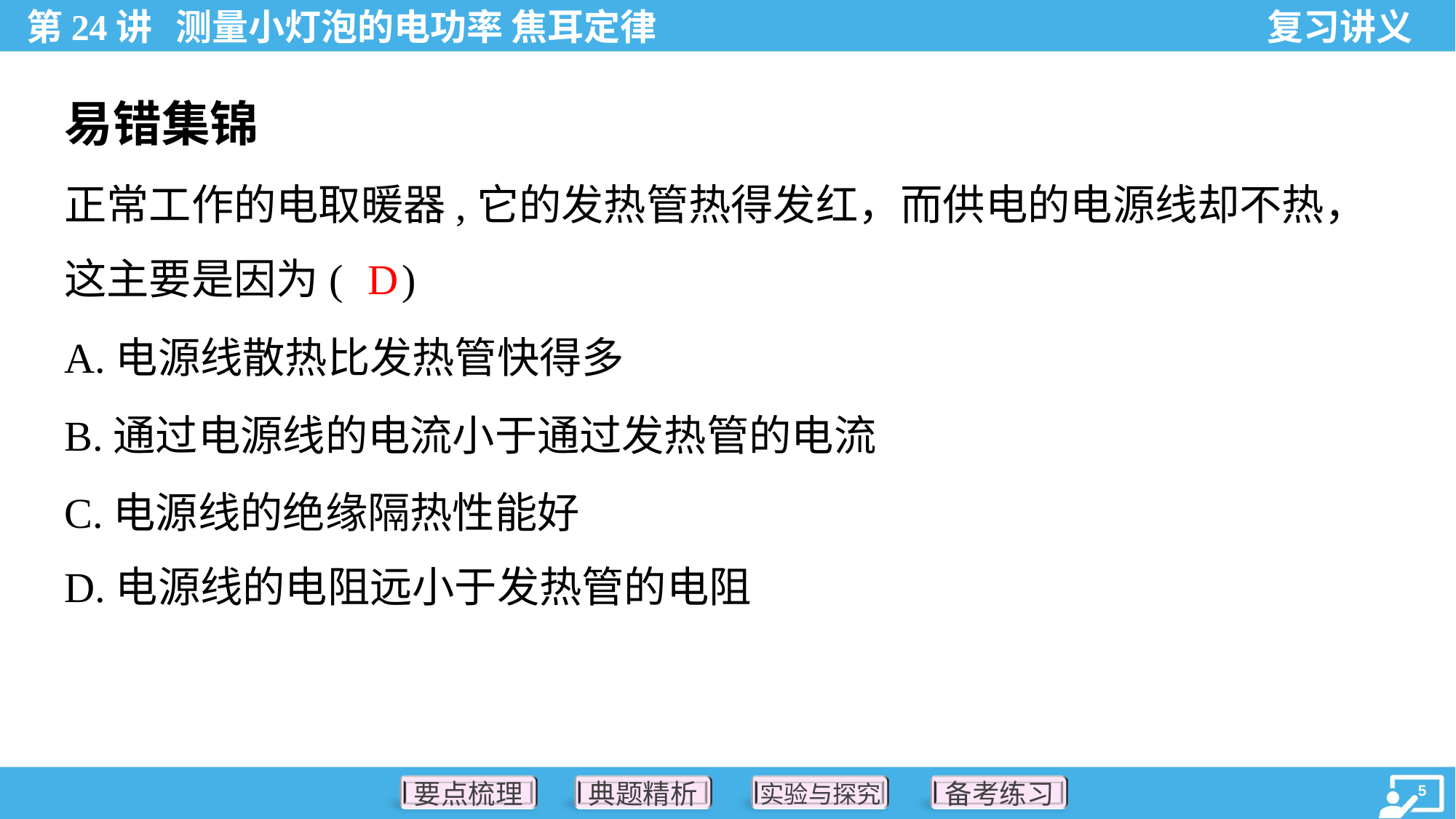

易错集锦
正常工作的电取暖器,它的发热管热得发红，而供电的电源线却不热，
这主要是因为(     )
D
A.电源线散热比发热管快得多
B.通过电源线的电流小于通过发热管的电流
C.电源线的绝缘隔热性能好
D.电源线的电阻远小于发热管的电阻